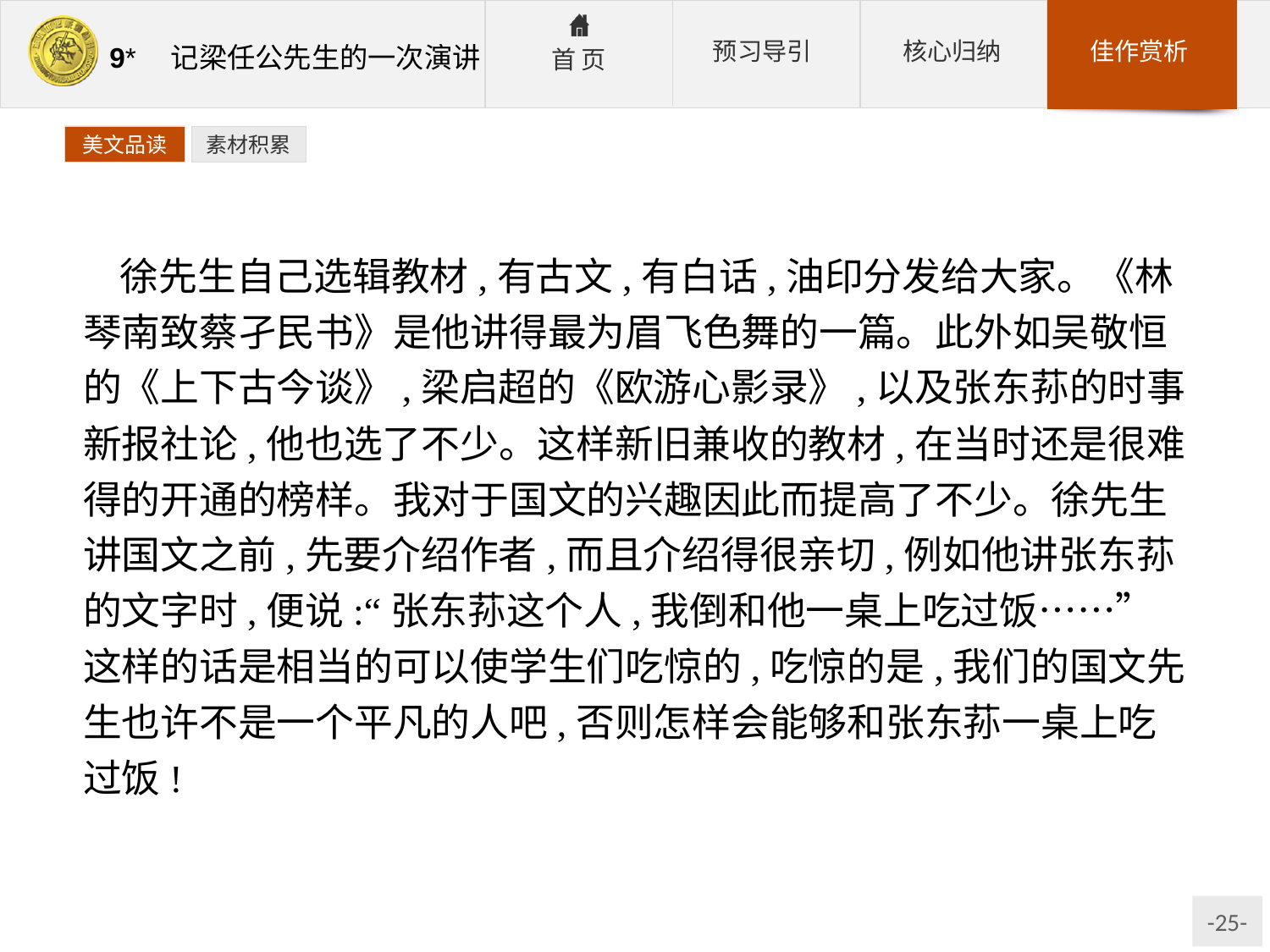

美文品读
素材积累
徐先生自己选辑教材,有古文,有白话,油印分发给大家。《林琴南致蔡孑民书》是他讲得最为眉飞色舞的一篇。此外如吴敬恒的《上下古今谈》,梁启超的《欧游心影录》,以及张东荪的时事新报社论,他也选了不少。这样新旧兼收的教材,在当时还是很难得的开通的榜样。我对于国文的兴趣因此而提高了不少。徐先生讲国文之前,先要介绍作者,而且介绍得很亲切,例如他讲张东荪的文字时,便说:“张东荪这个人,我倒和他一桌上吃过饭……”这样的话是相当的可以使学生们吃惊的,吃惊的是,我们的国文先生也许不是一个平凡的人吧,否则怎样会能够和张东荪一桌上吃过饭!